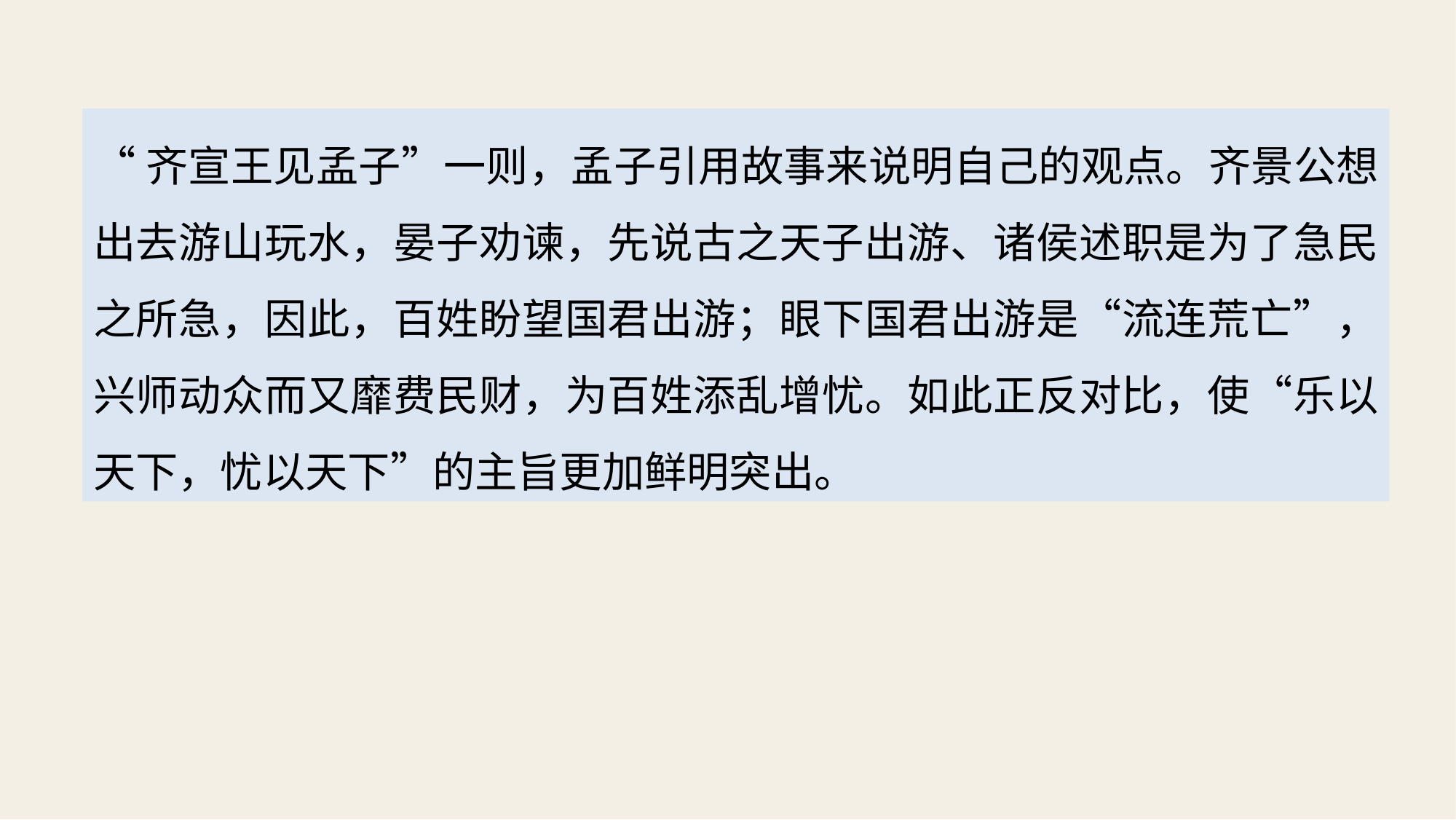

“齐宣王见孟子”一则，孟子引用故事来说明自己的观点。齐景公想出去游山玩水，晏子劝谏，先说古之天子出游、诸侯述职是为了急民之所急，因此，百姓盼望国君出游；眼下国君出游是“流连荒亡”，兴师动众而又靡费民财，为百姓添乱增忧。如此正反对比，使“乐以天下，忧以天下”的主旨更加鲜明突出。